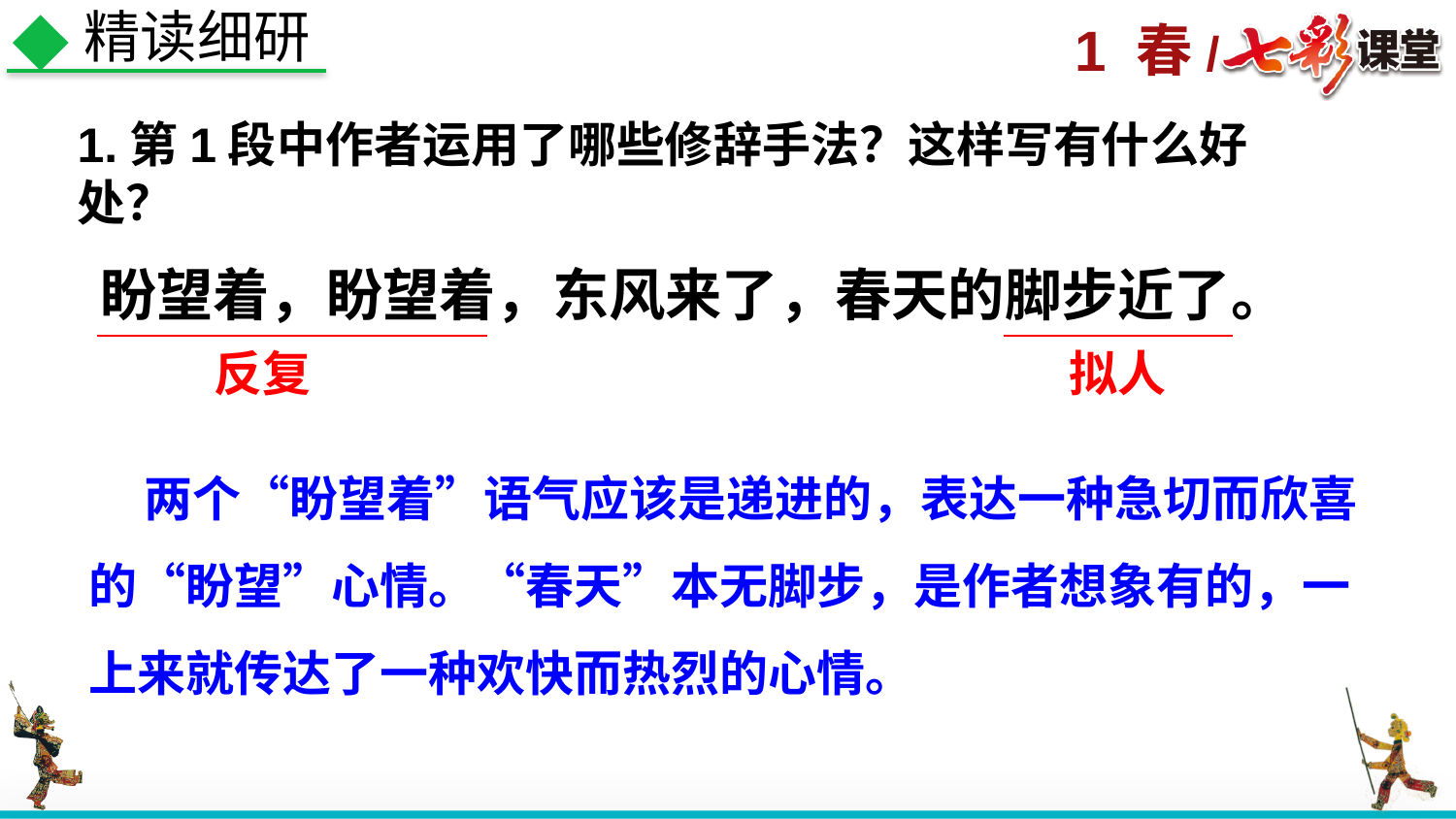

精读细研

1.第1段中作者运用了哪些修辞手法？这样写有什么好处？
盼望着，盼望着，东风来了，春天的脚步近了。
反复
拟人
    两个“盼望着”语气应该是递进的，表达一种急切而欣喜的“盼望”心情。“春天”本无脚步，是作者想象有的，一上来就传达了一种欢快而热烈的心情。